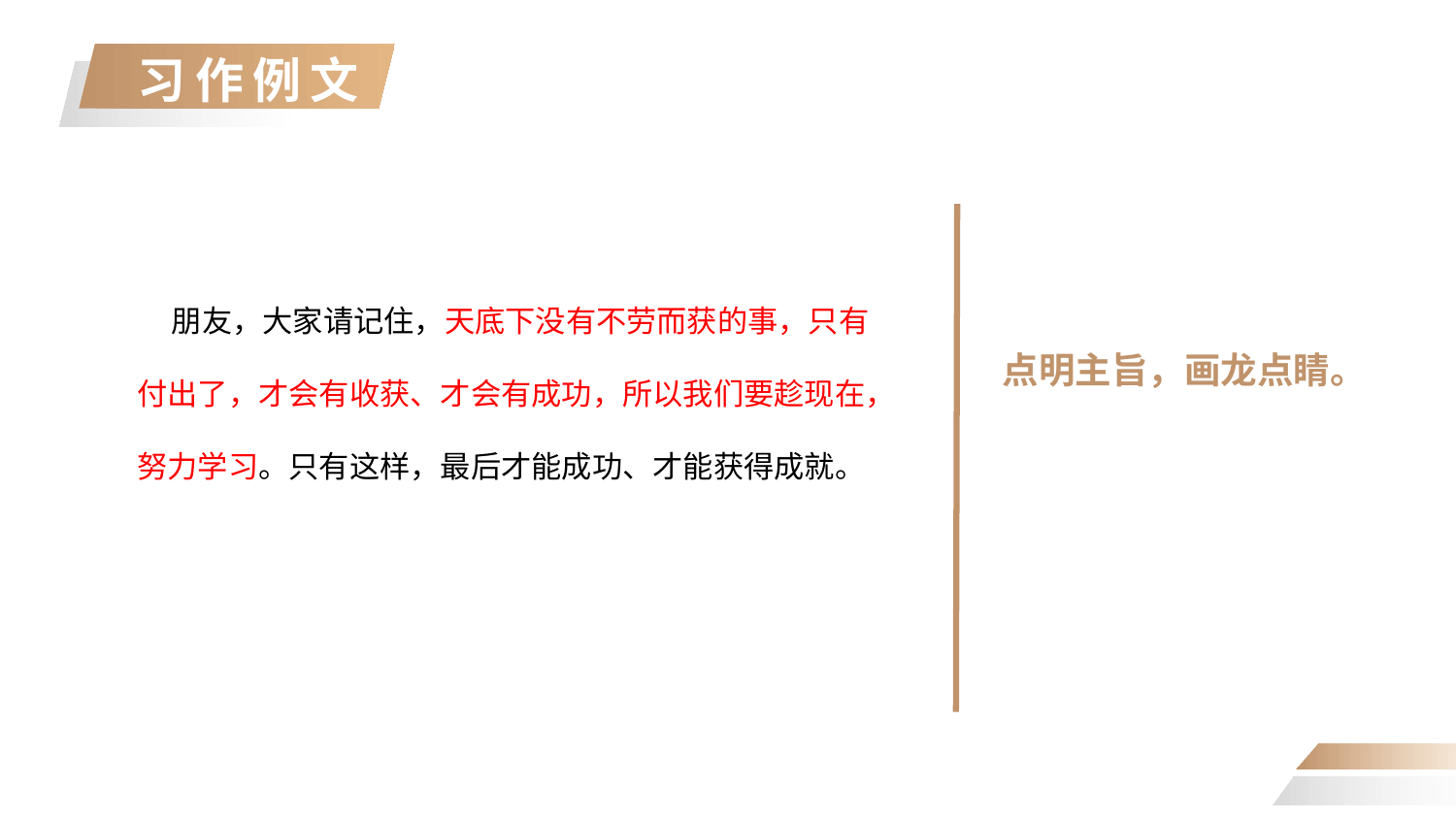

朋友，大家请记住，天底下没有不劳而获的事，只有付出了，才会有收获、才会有成功，所以我们要趁现在，努力学习。只有这样，最后才能成功、才能获得成就。
点明主旨，画龙点睛。